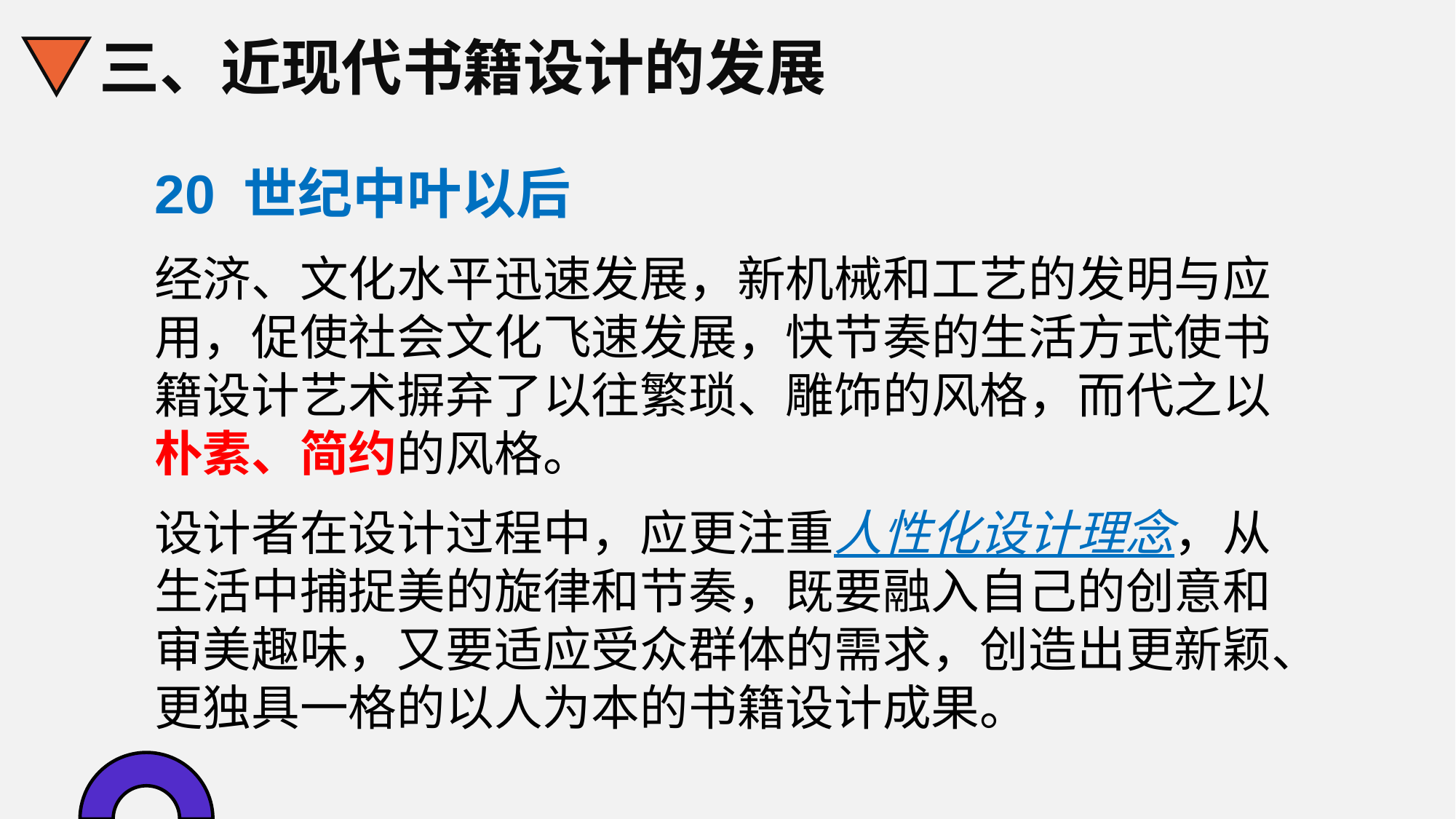

三、近现代书籍设计的发展

20 世纪中叶以后
经济、文化水平迅速发展，新机械和工艺的发明与应用，促使社会文化飞速发展，快节奏的生活方式使书籍设计艺术摒弃了以往繁琐、雕饰的风格，而代之以朴素、简约的风格。
设计者在设计过程中，应更注重人性化设计理念，从生活中捕捉美的旋律和节奏，既要融入自己的创意和审美趣味，又要适应受众群体的需求，创造出更新颖、更独具一格的以人为本的书籍设计成果。